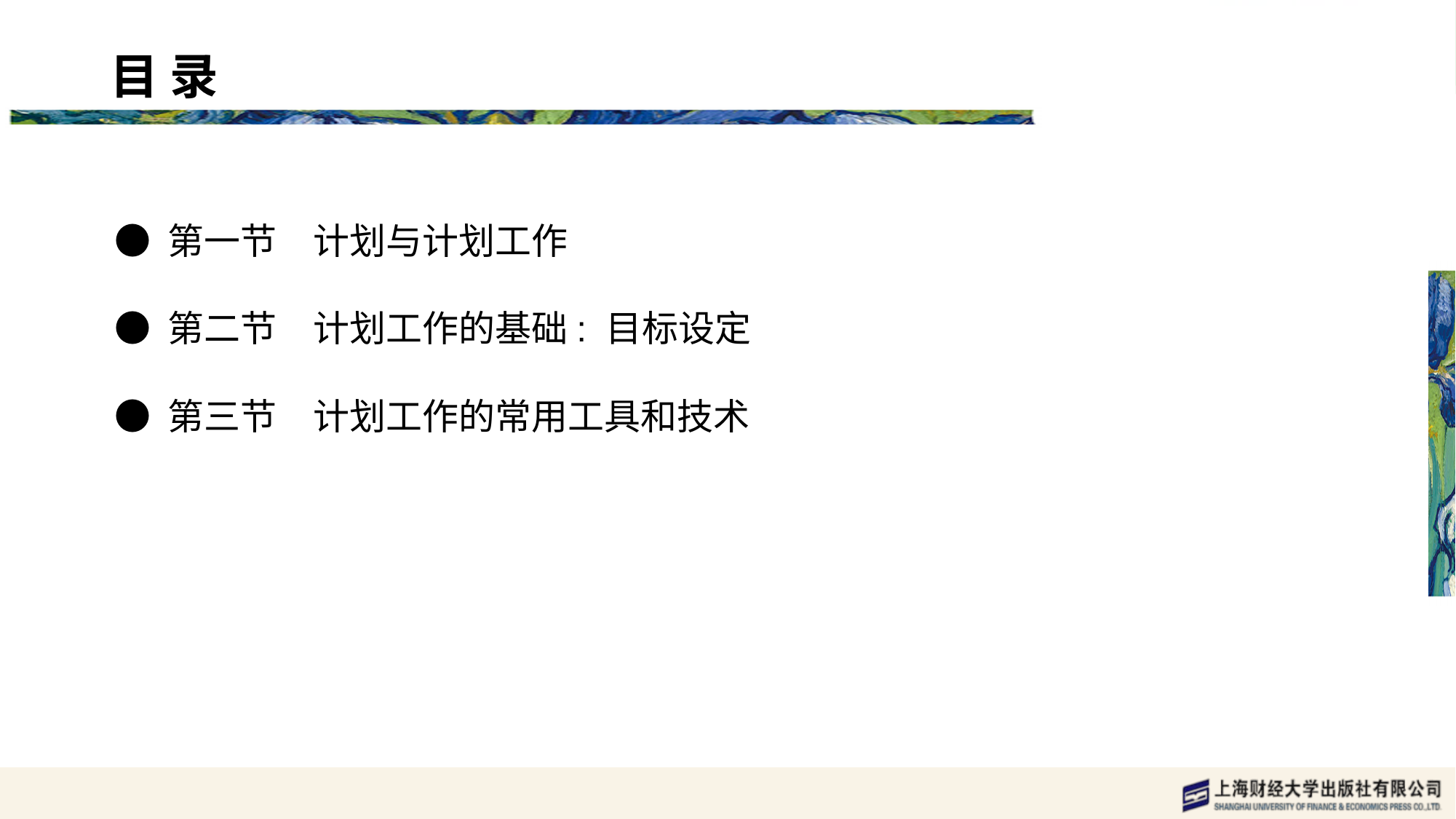

目 录  content
● 第一节　计划与计划工作
● 第二节　计划工作的基础: 目标设定
● 第三节　计划工作的常用工具和技术